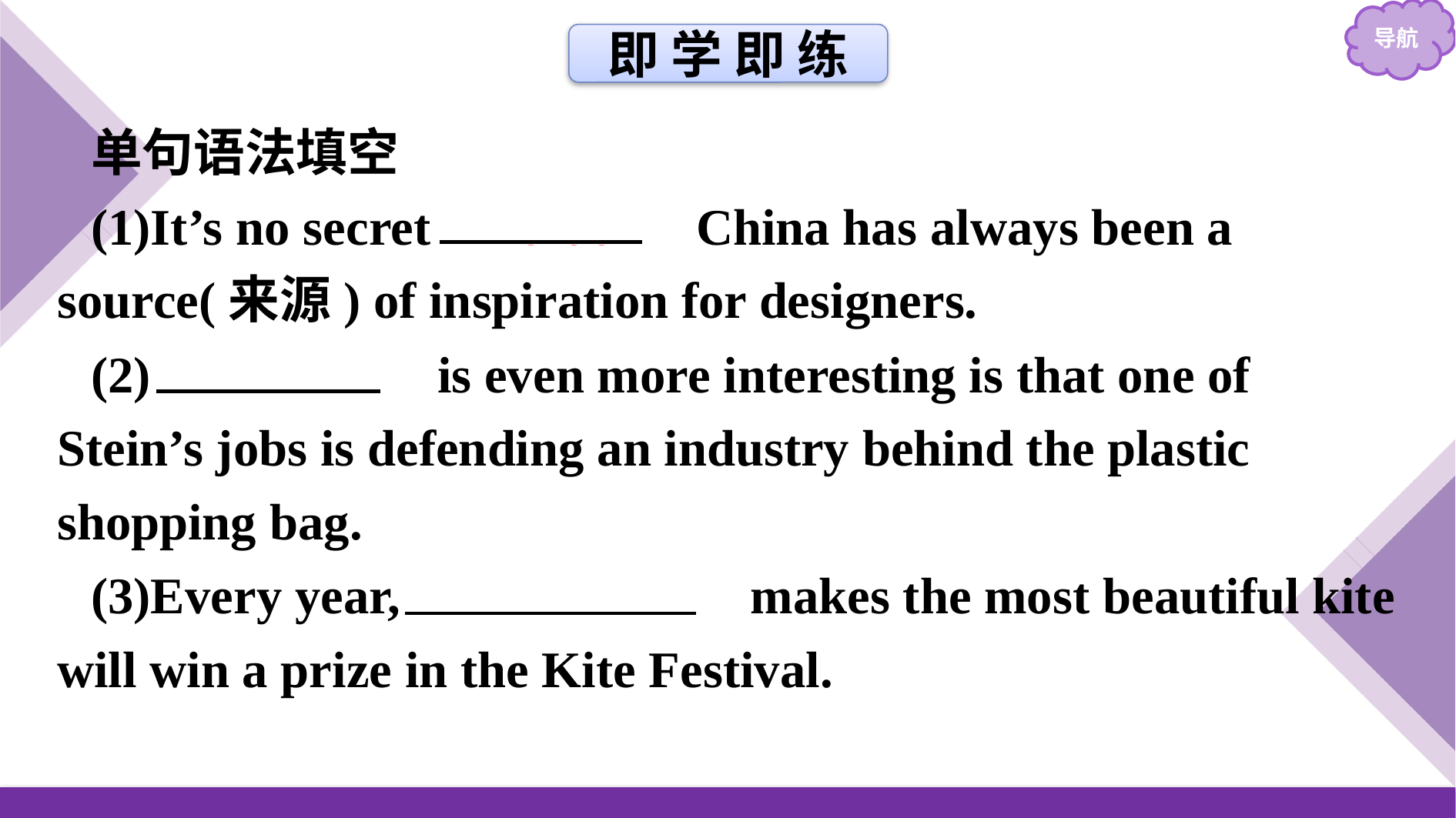

即 学 即 练
单句语法填空
(1)It’s no secret 　that　 China has always been a source(来源) of inspiration for designers.
(2)　What　 is even more interesting is that one of Stein’s jobs is defending an industry behind the plastic shopping bag.
(3)Every year,　whoever　 makes the most beautiful kite will win a prize in the Kite Festival.